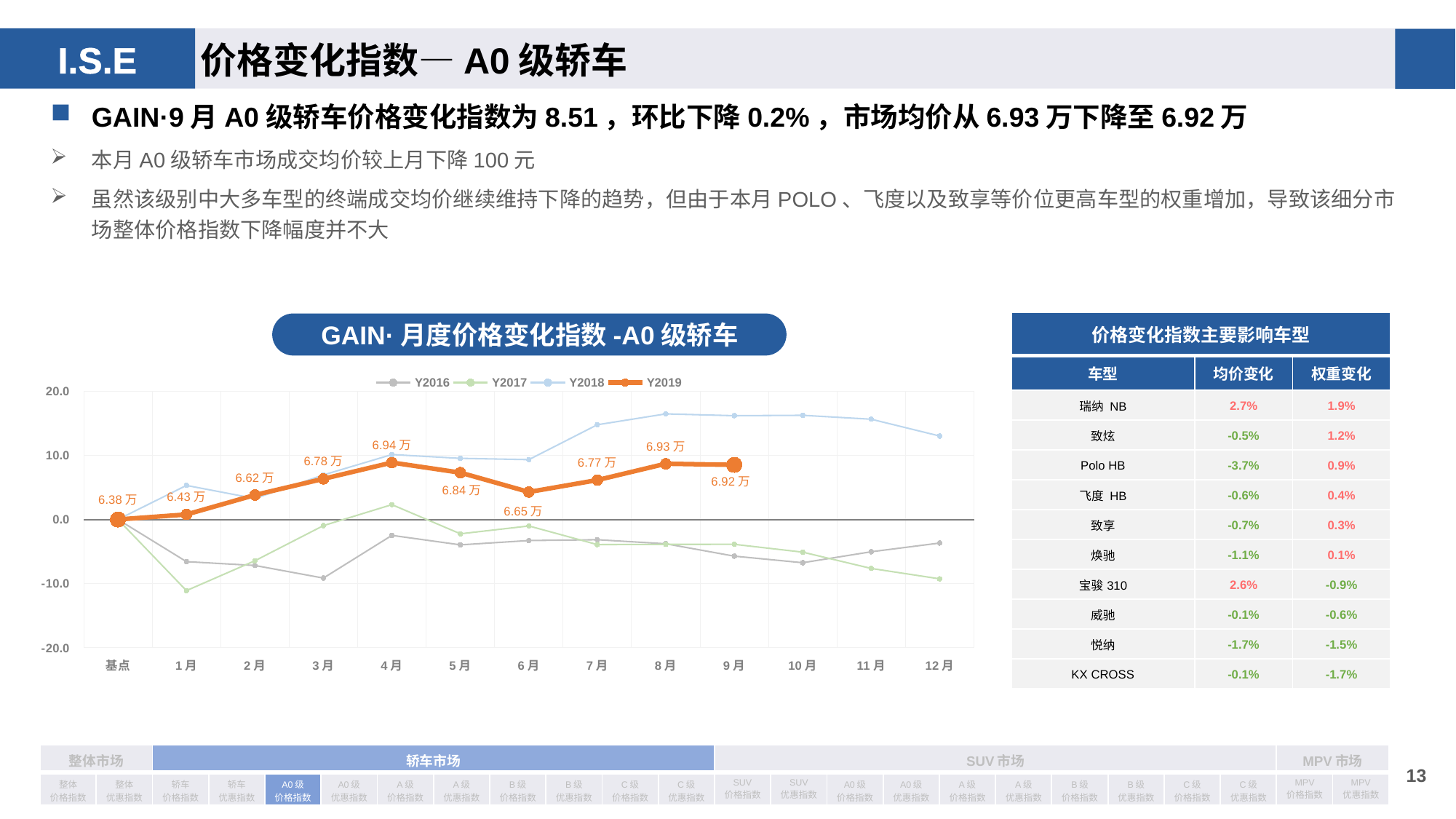

价格变化指数—A0级轿车
GAIN·9月A0级轿车价格变化指数为8.51，环比下降0.2%，市场均价从6.93万下降至6.92万
本月A0级轿车市场成交均价较上月下降100元
虽然该级别中大多车型的终端成交均价继续维持下降的趋势，但由于本月POLO、飞度以及致享等价位更高车型的权重增加，导致该细分市场整体价格指数下降幅度并不大
| 价格变化指数主要影响车型 |  |  |
| --- | --- | --- |
| 车型 | 均价变化 | 权重变化 |
| 瑞纳 NB | 2.7% | 1.9% |
| 致炫 | -0.5% | 1.2% |
| Polo HB | -3.7% | 0.9% |
| 飞度 HB | -0.6% | 0.4% |
| 致享 | -0.7% | 0.3% |
| 焕驰 | -1.1% | 0.1% |
| 宝骏310 | 2.6% | -0.9% |
| 威驰 | -0.1% | -0.6% |
| 悦纳 | -1.7% | -1.5% |
| KX CROSS | -0.1% | -1.7% |
GAIN·月度价格变化指数-A0级轿车

### Chart

| Category | Y2016 | Y2017 | Y2018 | Y2019 |
|---|---|---|---|---|
| 基点 | 0.0 | 0.0 | 0.0 | 0.0 |
| 1月 | -6.580232670135633 | -11.1 | 5.31 | 0.78 |
| 2月 | -7.177737508498172 | -6.44 | 3.27 | 3.81 |
| 3月 | -9.13799736930807 | -0.96 | 6.94 | 6.33 |
| 4月 | -2.4886327890901616 | 2.31 | 10.12 | 8.87 |
| 5月 | -3.9585346812188615 | -2.24 | 9.53 | 7.3 |
| 6月 | -3.289224574179428 | -1.01 | 9.33 | 4.28 |
| 7月 | -3.1656259913996676 | -3.92 | 14.76 | 6.14 |
| 8月 | -3.790316752731282 | -3.89 | 16.46 | 8.69 |
| 9月 | -5.7200416155901435 | -3.88 | 16.18 | 8.51 |
| 10月 | -6.7500345947935525 | -5.1 | 16.24 | None |
| 11月 | -5.040198028181308 | -7.64 | 15.63 | None |
| 12月 | -3.6796729211918455 | -9.26 | 13.01 | None |
| 整体市场 |  | 轿车市场 |  |  |  |  |  |  |  |  |  | SUV市场 |  |  |  |  |  |  |  |  |  | MPV市场 |  |
| --- | --- | --- | --- | --- | --- | --- | --- | --- | --- | --- | --- | --- | --- | --- | --- | --- | --- | --- | --- | --- | --- | --- | --- |
| 整体 价格指数 | 整体 优惠指数 | 轿车 价格指数 | 轿车 优惠指数 | A0级 价格指数 | A0级 优惠指数 | A级 价格指数 | A级 优惠指数 | B级 价格指数 | B级 优惠指数 | C级 价格指数 | C级 优惠指数 | SUV 价格指数 | SUV 优惠指数 | A0级 价格指数 | A0级 优惠指数 | A级 价格指数 | A级 优惠指数 | B级 价格指数 | B级 优惠指数 | C级 价格指数 | C级 优惠指数 | MPV 价格指数 | MPV 优惠指数 |
13